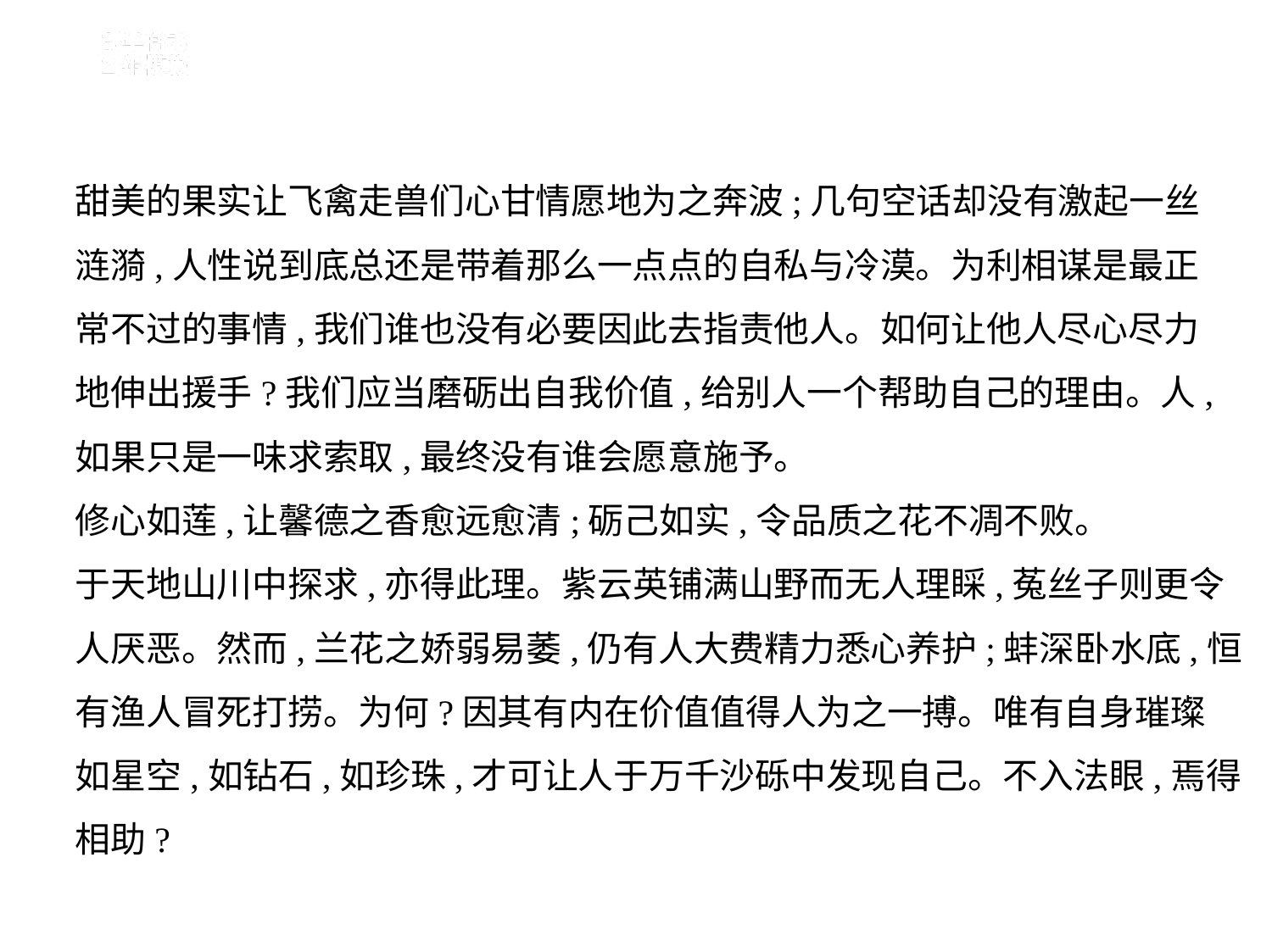

甜美的果实让飞禽走兽们心甘情愿地为之奔波;几句空话却没有激起一丝
涟漪,人性说到底总还是带着那么一点点的自私与冷漠。为利相谋是最正
常不过的事情,我们谁也没有必要因此去指责他人。如何让他人尽心尽力
地伸出援手?我们应当磨砺出自我价值,给别人一个帮助自己的理由。人,
如果只是一味求索取,最终没有谁会愿意施予。
修心如莲,让馨德之香愈远愈清;砺己如实,令品质之花不凋不败。
于天地山川中探求,亦得此理。紫云英铺满山野而无人理睬,菟丝子则更令
人厌恶。然而,兰花之娇弱易萎,仍有人大费精力悉心养护;蚌深卧水底,恒
有渔人冒死打捞。为何?因其有内在价值值得人为之一搏。唯有自身璀璨
如星空,如钻石,如珍珠,才可让人于万千沙砾中发现自己。不入法眼,焉得
相助?